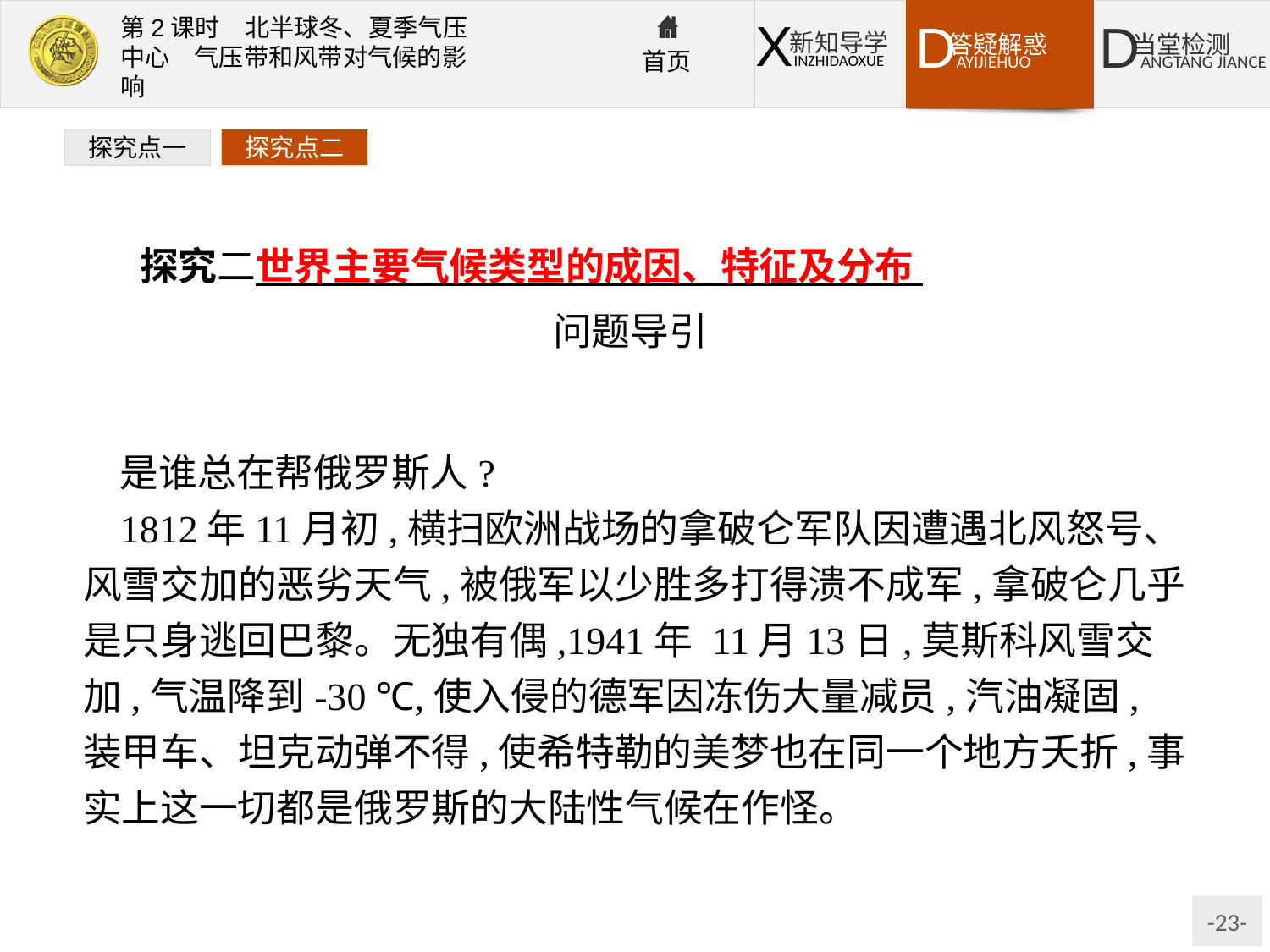

探究点一
探究点二
探究二世界主要气候类型的成因、特征及分布
问题导引
是谁总在帮俄罗斯人?
1812年11月初,横扫欧洲战场的拿破仑军队因遭遇北风怒号、风雪交加的恶劣天气,被俄军以少胜多打得溃不成军,拿破仑几乎是只身逃回巴黎。无独有偶,1941年 11月13日,莫斯科风雪交加,气温降到-30 ℃,使入侵的德军因冻伤大量减员,汽油凝固,装甲车、坦克动弹不得,使希特勒的美梦也在同一个地方夭折,事实上这一切都是俄罗斯的大陆性气候在作怪。